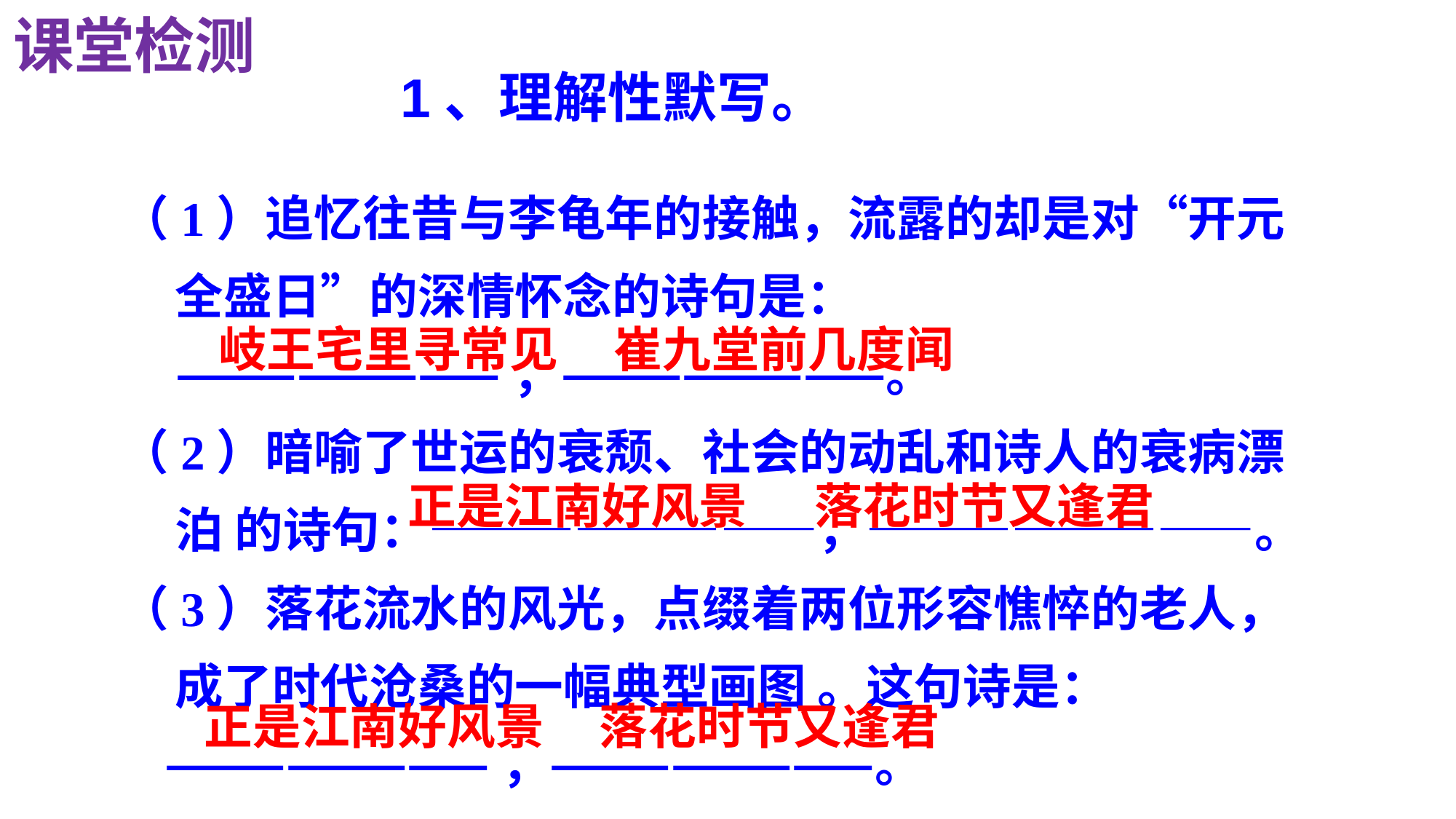

课堂检测
1、理解性默写。
（1）追忆往昔与李龟年的接触，流露的却是对“开元全盛日”的深情怀念的诗句是：
     ————————，————————。
（2）暗喻了世运的衰颓、社会的动乱和诗人的衰病漂泊 的诗句：————————，————————。
（3）落花流水的风光，点缀着两位形容憔悴的老人，成了时代沧桑的一幅典型画图 。这句诗是：
    ————————，————————。

岐王宅里寻常见     崔九堂前几度闻
正是江南好风景      落花时节又逢君
正是江南好风景     落花时节又逢君